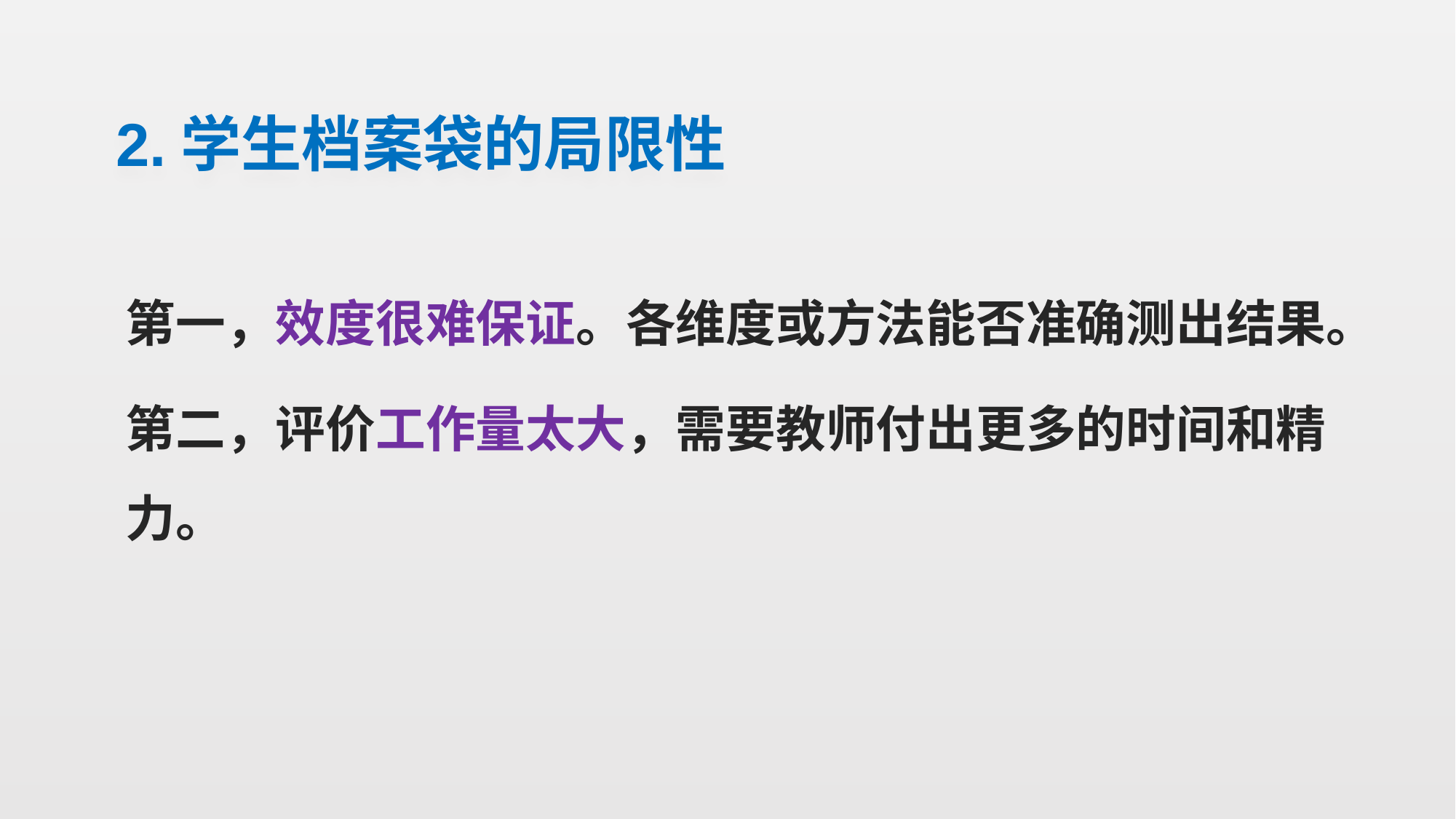

# 2.学生档案袋的局限性
第一，效度很难保证。各维度或方法能否准确测出结果。
第二，评价工作量太大，需要教师付出更多的时间和精力。